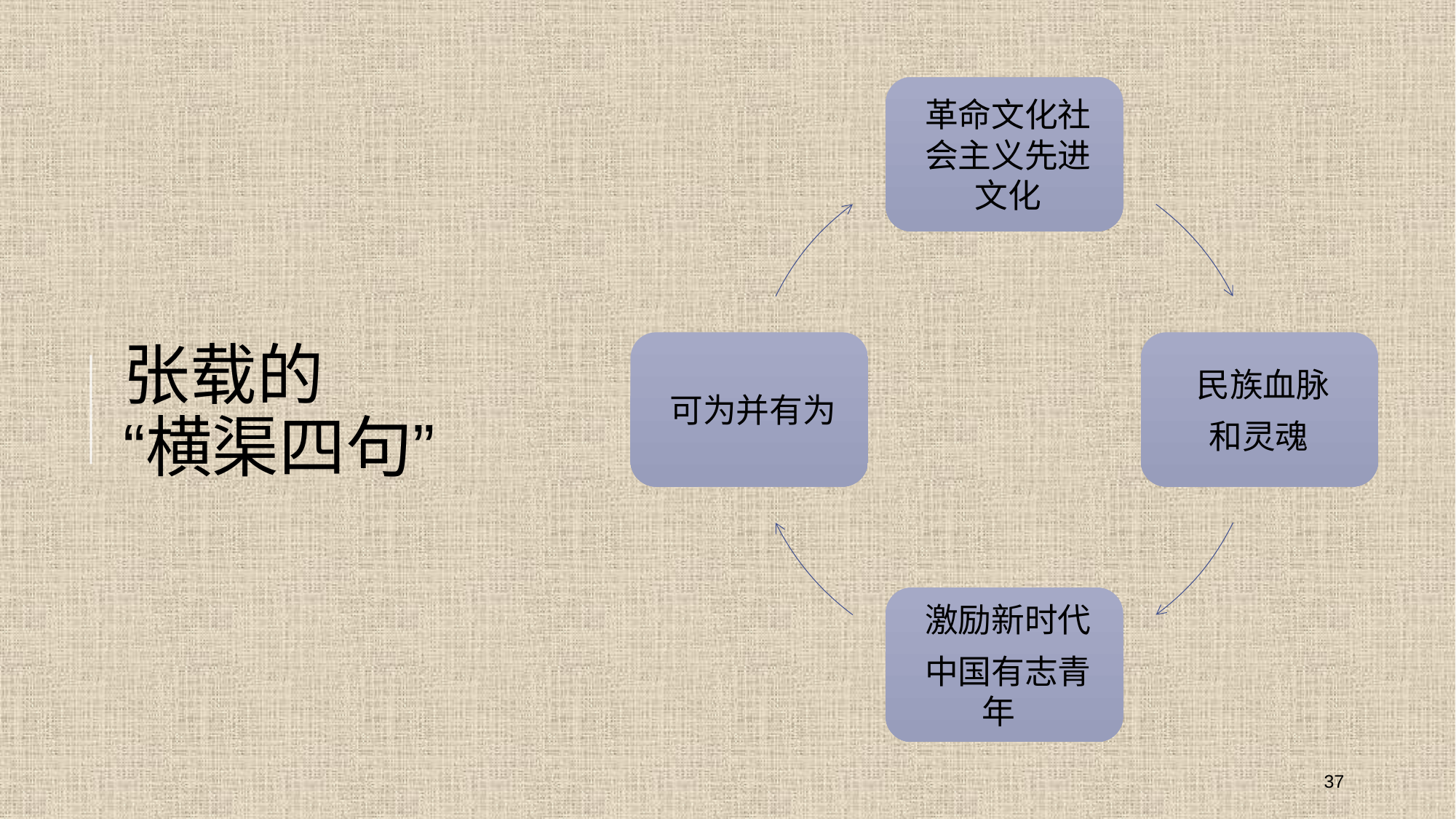

革命文化社会主义先进文化

民族血脉
和灵魂

激励新时代
中国有志青年

可为并有为

# 张载的 “横渠四句”
37